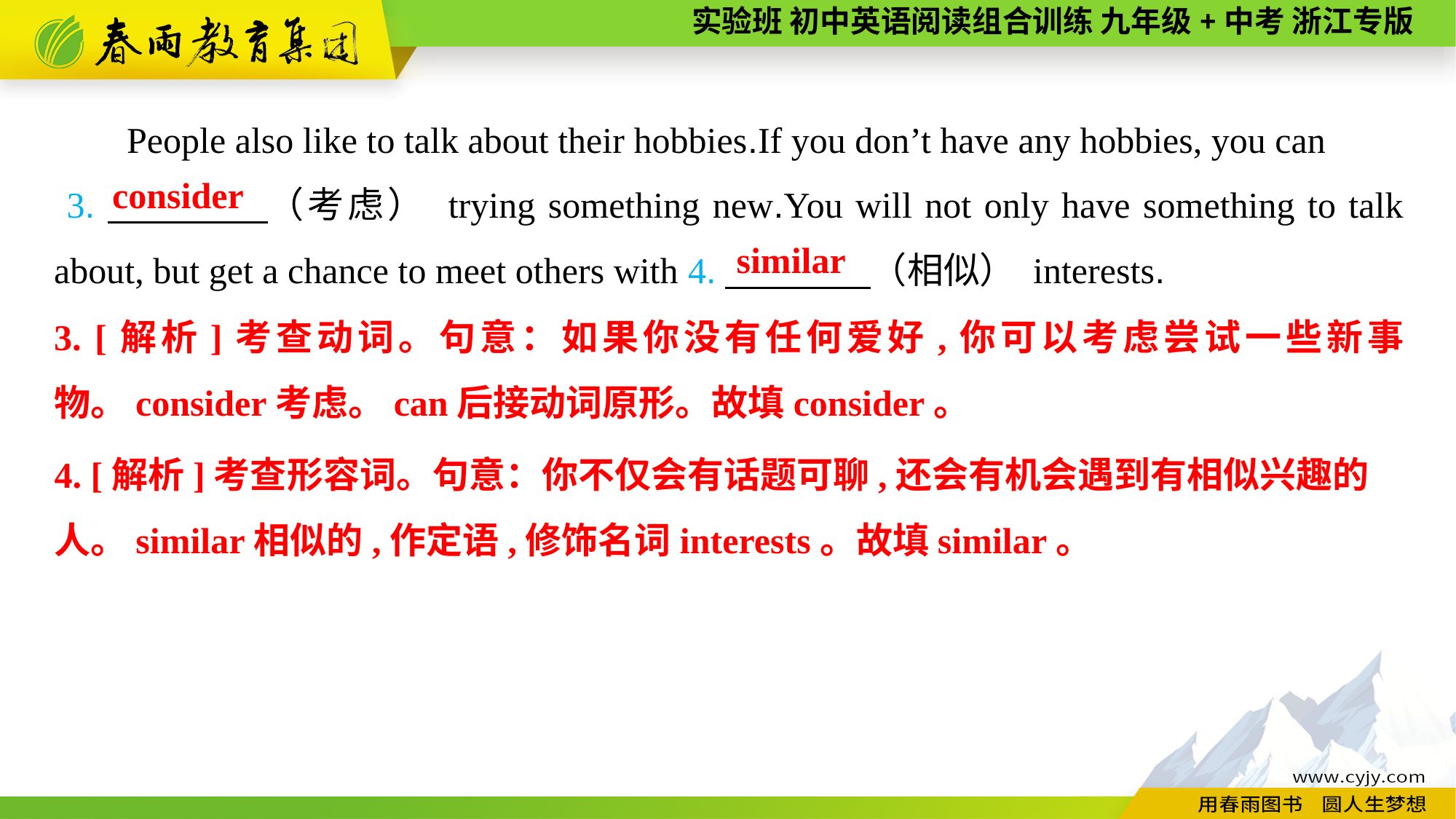

People also like to talk about their hobbies.If you don’t have any hobbies, you can
 3.　　　　（考虑） trying something new.You will not only have something to talk about, but get a chance to meet others with 4.　　　　（相似） interests.
consider
similar
3. [解析]考查动词。句意：如果你没有任何爱好,你可以考虑尝试一些新事物。consider考虑。can后接动词原形。故填consider。
4. [解析]考查形容词。句意：你不仅会有话题可聊,还会有机会遇到有相似兴趣的
人。similar相似的,作定语,修饰名词interests。故填similar。